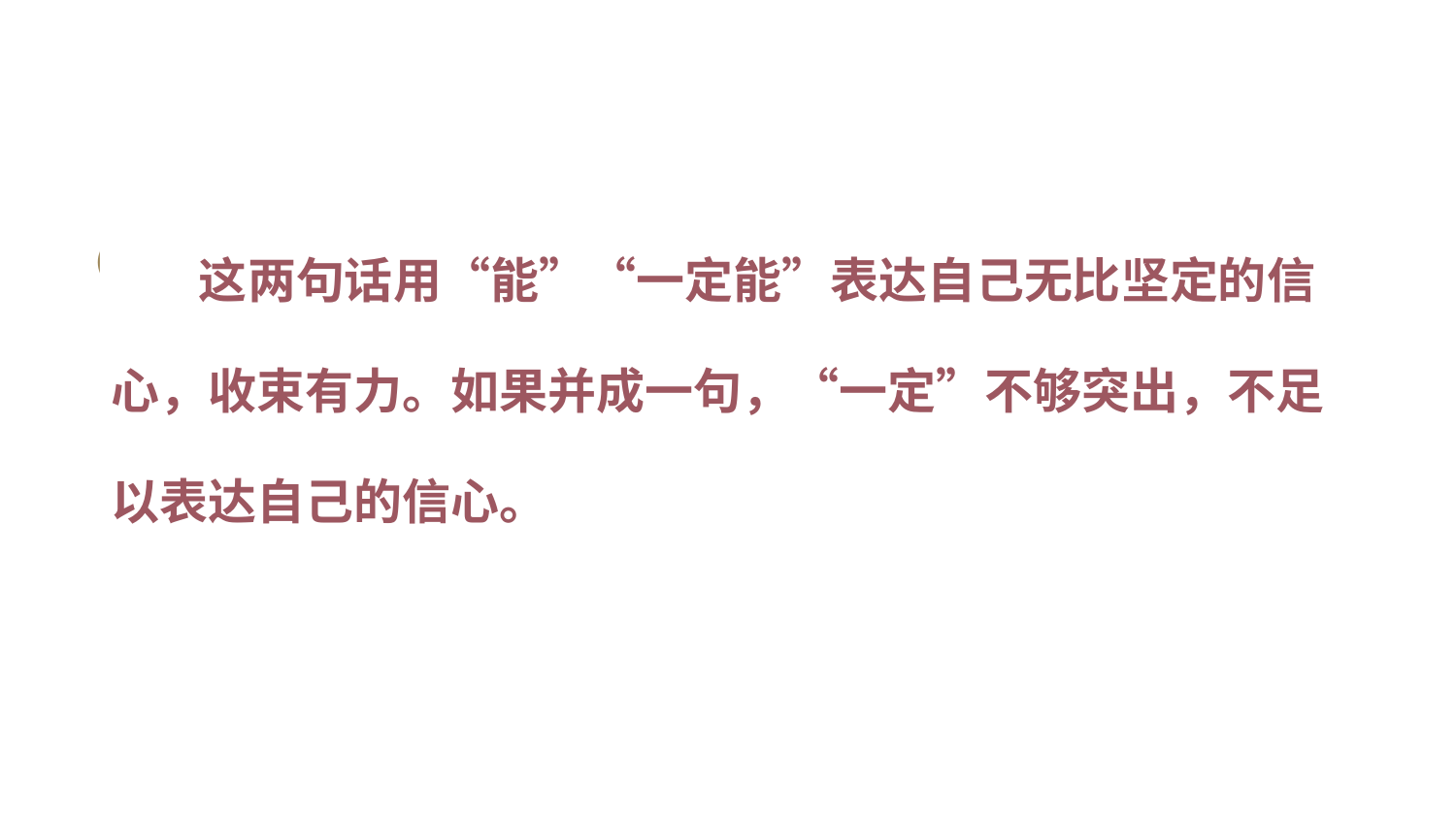

⑧这是我能做到的，一定能做到的。
       这两句话用“能”“一定能”表达自己无比坚定的信心，收束有力。如果并成一句，“一定”不够突出，不足以表达自己的信心。